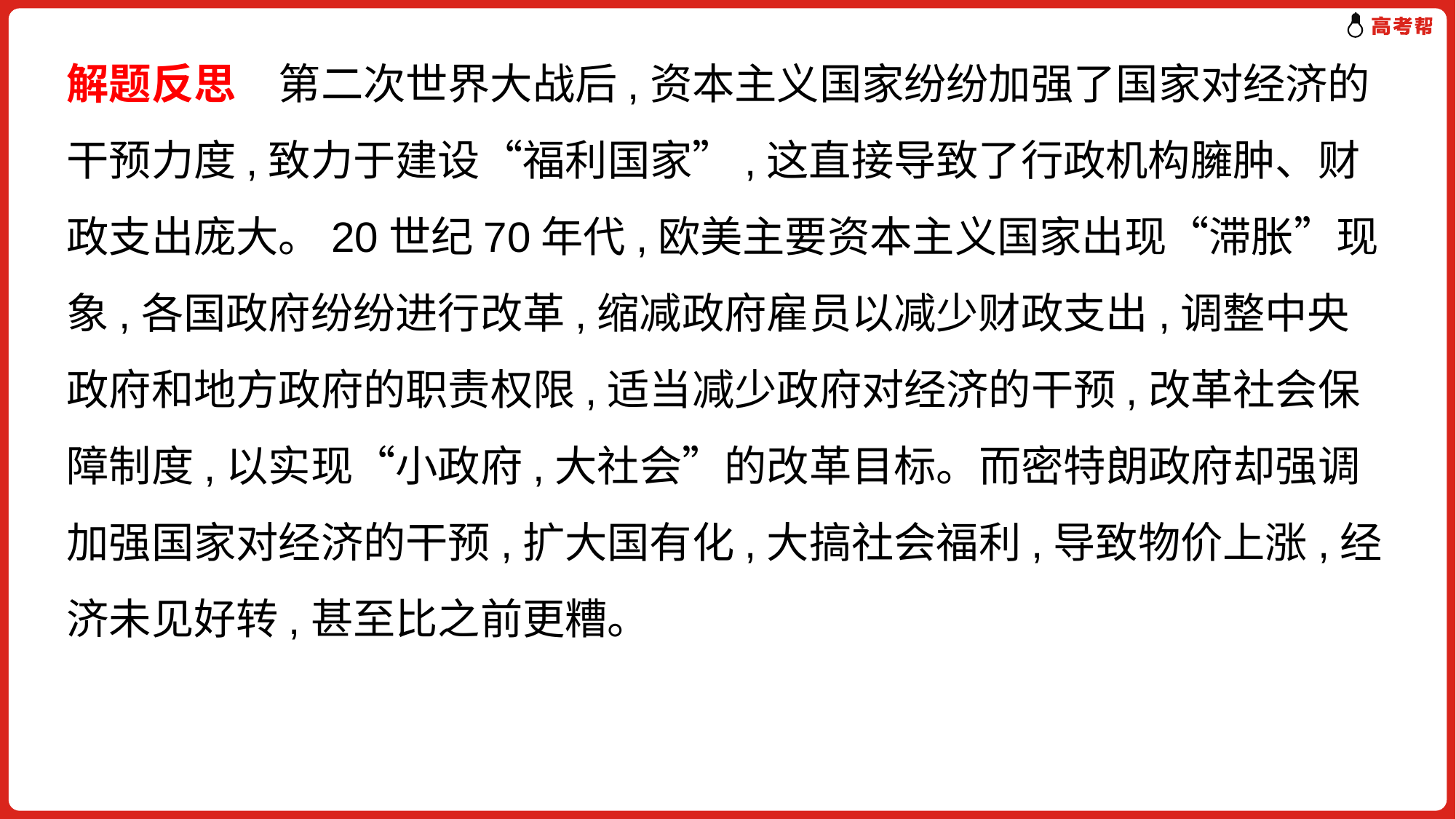

解题反思　第二次世界大战后,资本主义国家纷纷加强了国家对经济的干预力度,致力于建设“福利国家”,这直接导致了行政机构臃肿、财政支出庞大。20世纪70年代,欧美主要资本主义国家出现“滞胀”现象,各国政府纷纷进行改革,缩减政府雇员以减少财政支出,调整中央政府和地方政府的职责权限,适当减少政府对经济的干预,改革社会保障制度,以实现“小政府,大社会”的改革目标。而密特朗政府却强调加强国家对经济的干预,扩大国有化,大搞社会福利,导致物价上涨,经济未见好转,甚至比之前更糟。